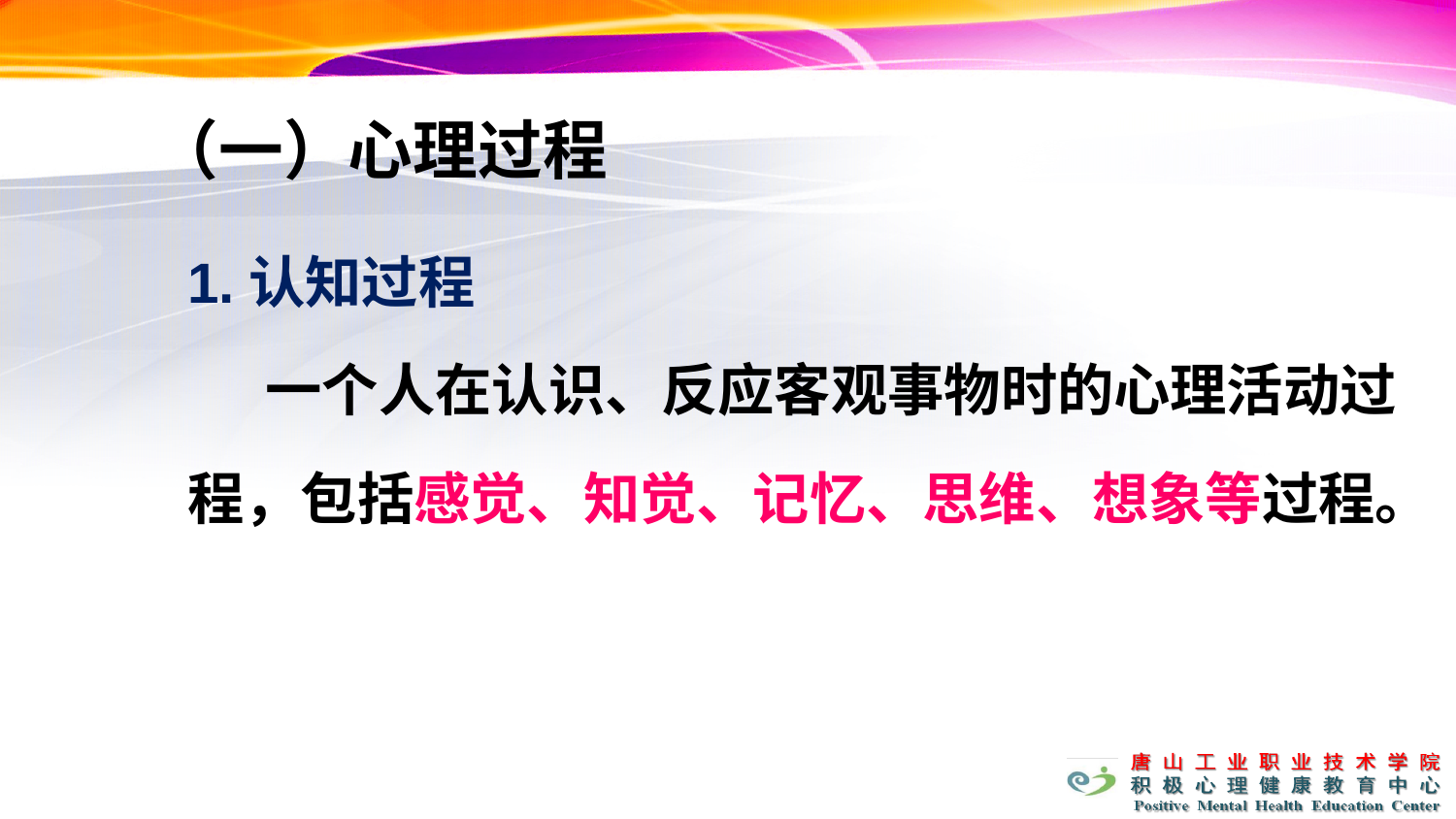

（一）心理过程
1.认知过程
     一个人在认识、反应客观事物时的心理活动过程，包括感觉、知觉、记忆、思维、想象等过程。